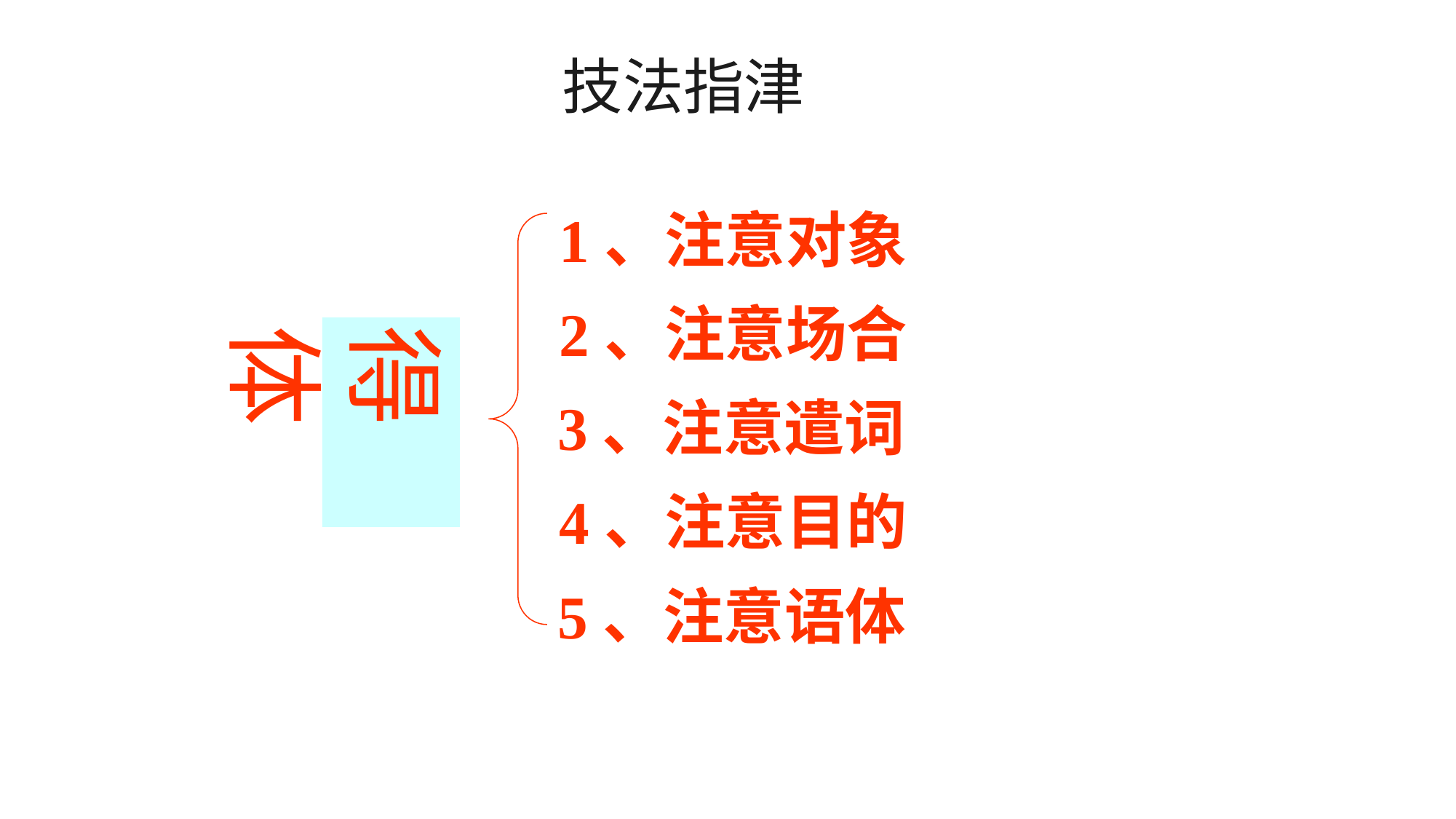

技法指津
1、注意对象

2、注意场合
得体
 3、注意遣词
4、注意目的
5、注意语体